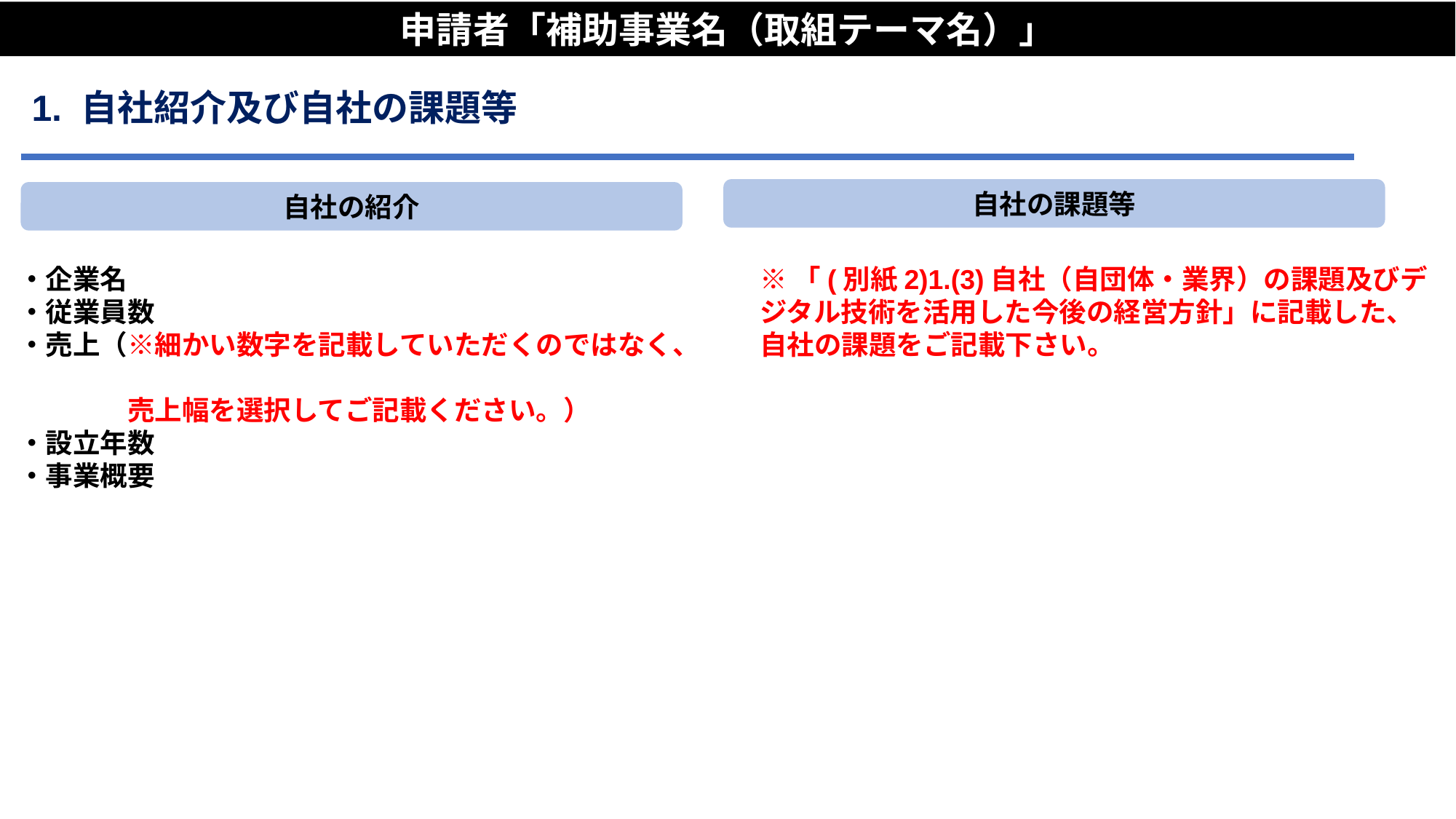

申請者「補助事業名（取組テーマ名）」
1. 自社紹介及び自社の課題等
自社の課題等
自社の紹介
・企業名
・従業員数
・売上（※細かい数字を記載していただくのではなく、
　　　　売上幅を選択してご記載ください。）
・設立年数
・事業概要

※「(別紙2)1.(3)自社（自団体・業界）の課題及びデジタル技術を活用した今後の経営方針」に記載した、自社の課題をご記載下さい。